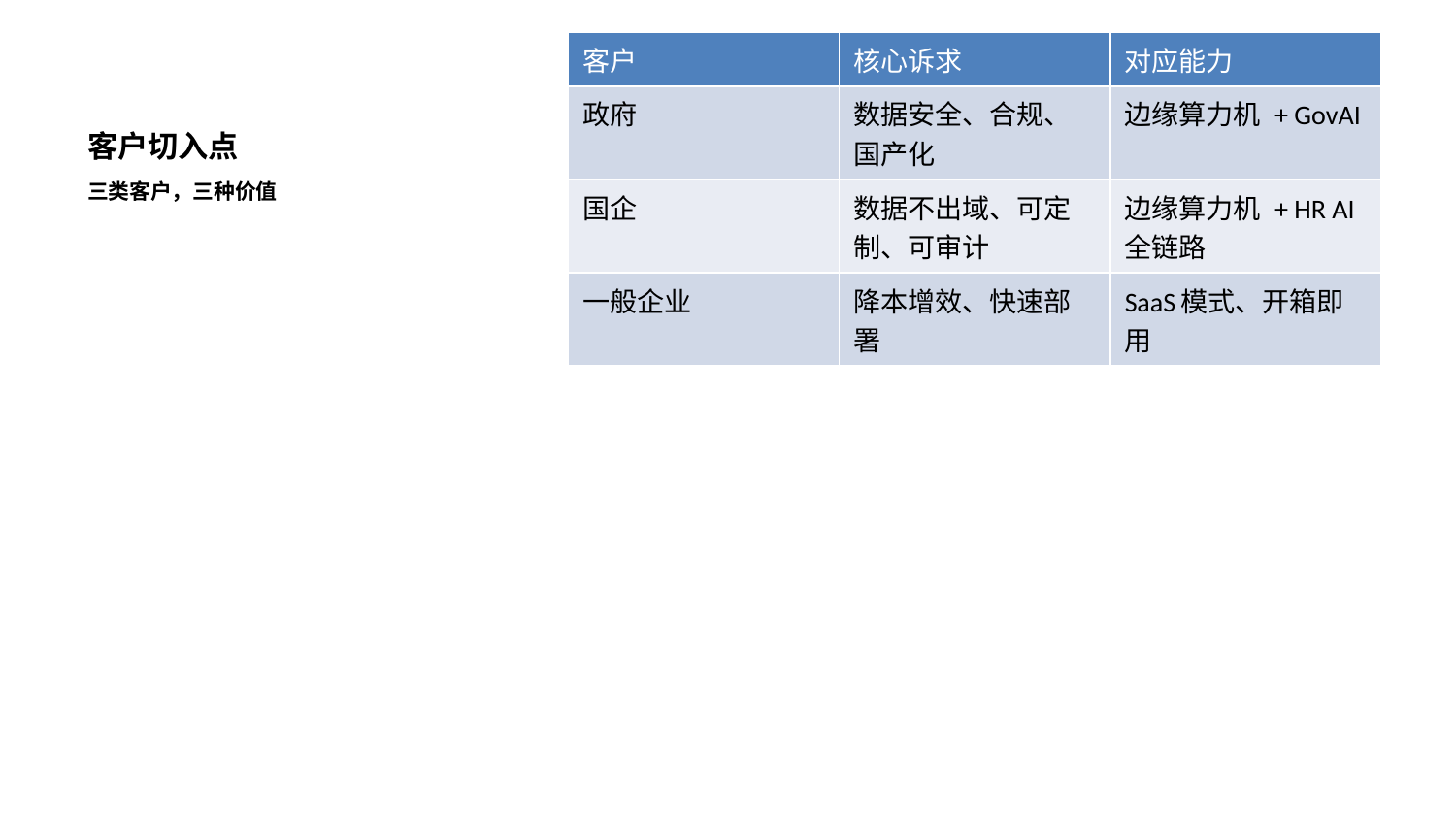

| 客户 | 核心诉求 | 对应能力 |
| --- | --- | --- |
| 政府 | 数据安全、合规、国产化 | 边缘算力机 + GovAI |
| 国企 | 数据不出域、可定制、可审计 | 边缘算力机 + HR AI全链路 |
| 一般企业 | 降本增效、快速部署 | SaaS模式、开箱即用 |
# 客户切入点
三类客户，三种价值